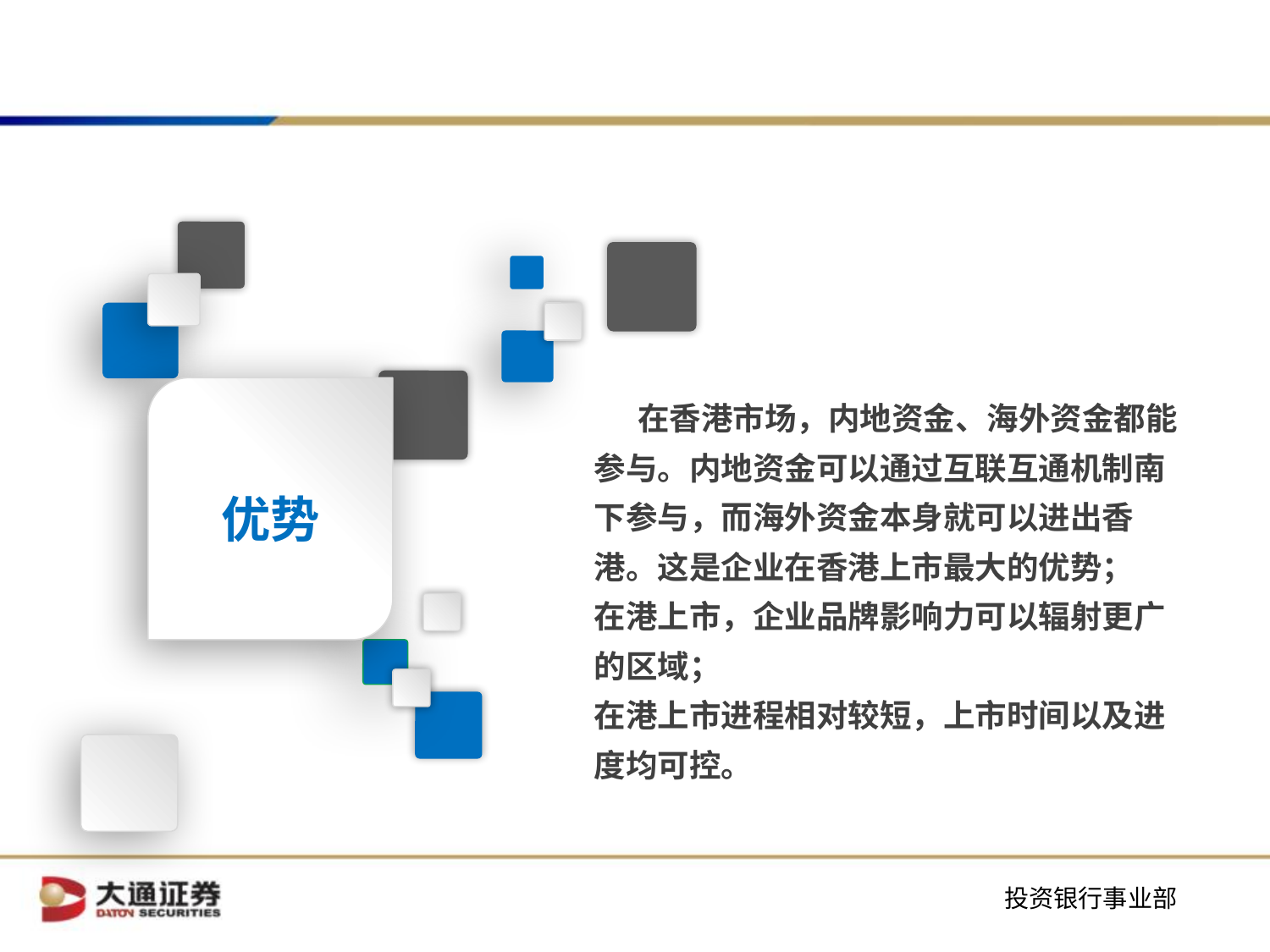

在香港市场，内地资金、海外资金都能参与。内地资金可以通过互联互通机制南下参与，而海外资金本身就可以进出香港。这是企业在香港上市最大的优势；
在港上市，企业品牌影响力可以辐射更广的区域；
在港上市进程相对较短，上市时间以及进度均可控。
优势